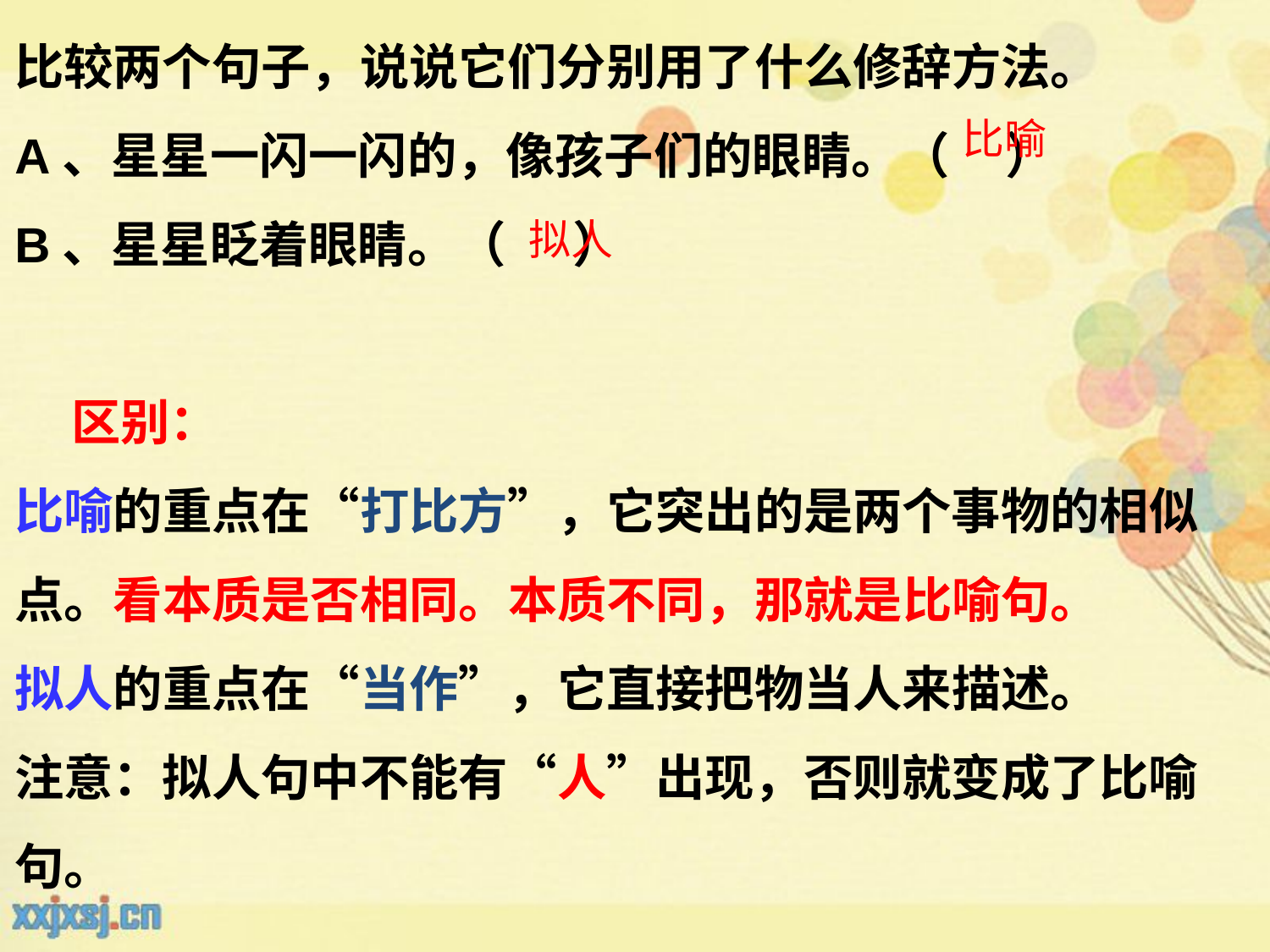

比较两个句子，说说它们分别用了什么修辞方法。
A、星星一闪一闪的，像孩子们的眼睛。（     ）
B、星星眨着眼睛。（      ）

    区别：
比喻的重点在“打比方”，它突出的是两个事物的相似点。看本质是否相同。本质不同，那就是比喻句。
拟人的重点在“当作”，它直接把物当人来描述。
注意：拟人句中不能有“人”出现，否则就变成了比喻句。

比喻
拟人